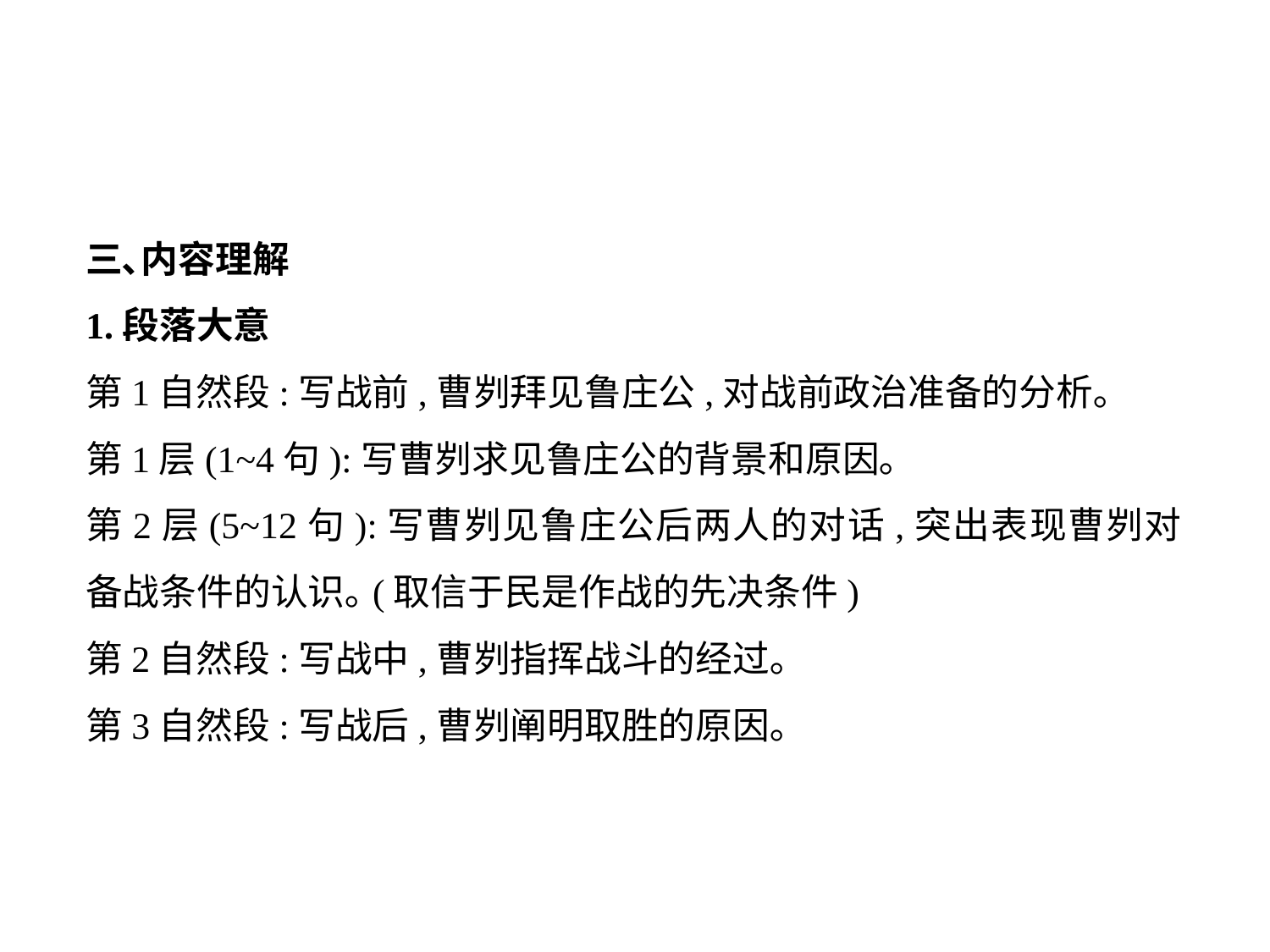

三､内容理解
1.段落大意
第1自然段:写战前,曹刿拜见鲁庄公,对战前政治准备的分析｡
第1层(1~4句):写曹刿求见鲁庄公的背景和原因｡
第2层(5~12句):写曹刿见鲁庄公后两人的对话,突出表现曹刿对备战条件的认识｡(取信于民是作战的先决条件)
第2自然段:写战中,曹刿指挥战斗的经过｡
第3自然段:写战后,曹刿阐明取胜的原因｡